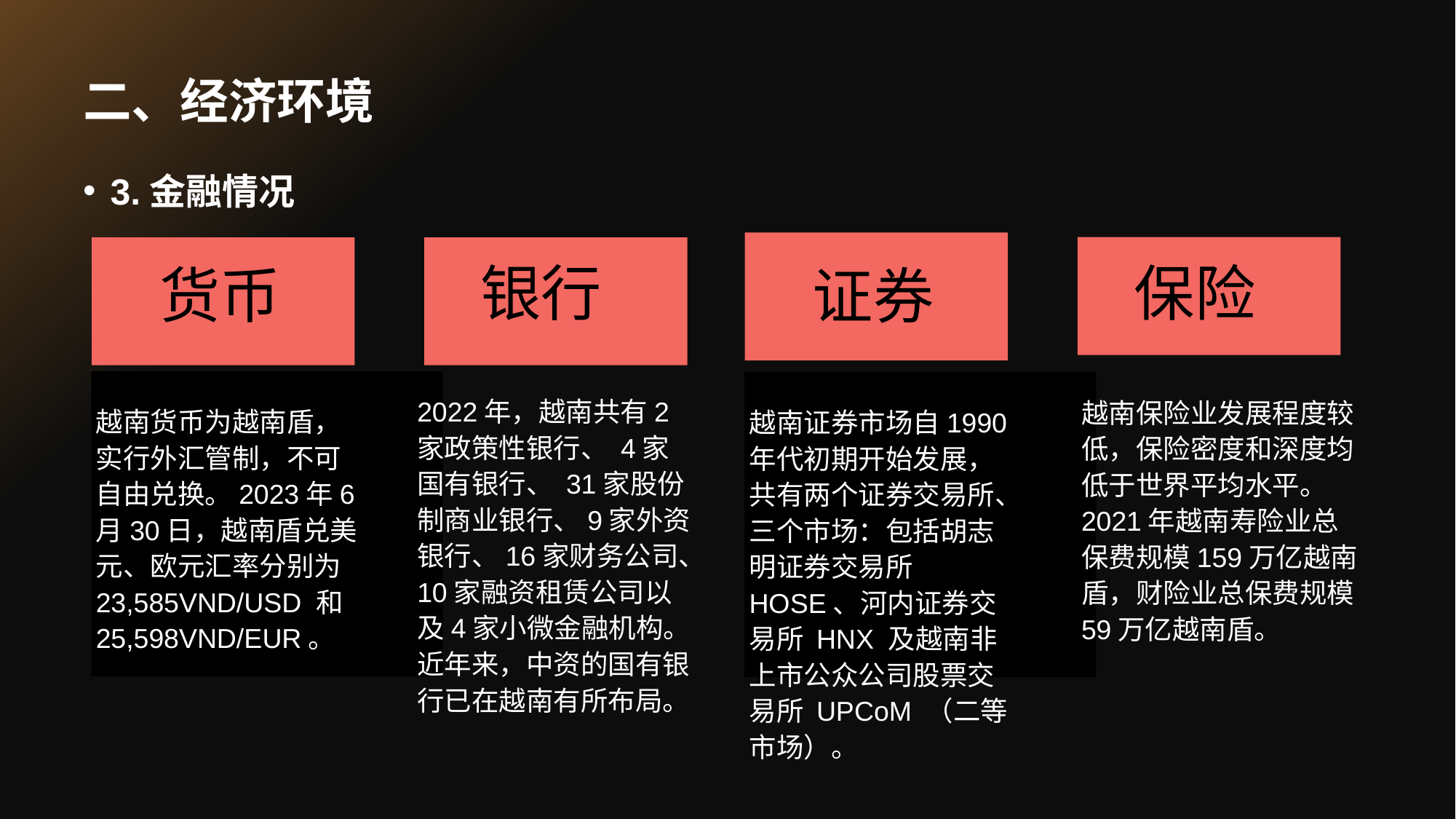

# 二、经济环境
3.金融情况

保险
银行
货币

证券

2022年，越南共有2家政策性银行、 4家国有银行、 31家股份制商业银行、9家外资银行、16家财务公司、10家融资租赁公司以及4家小微金融机构。近年来，中资的国有银行已在越南有所布局。
越南保险业发展程度较低，保险密度和深度均低于世界平均水平。 2021年越南寿险业总保费规模159万亿越南盾，财险业总保费规模59万亿越南盾。
越南货币为越南盾，实行外汇管制，不可自由兑换。2023年6月30日，越南盾兑美元、欧元汇率分别为23,585VND/USD 和25,598VND/EUR。
越南证券市场自1990年代初期开始发展，共有两个证券交易所、三个市场：包括胡志明证券交易所 HOSE、河内证券交易所 HNX 及越南非上市公众公司股票交易所 UPCoM （二等市场）。